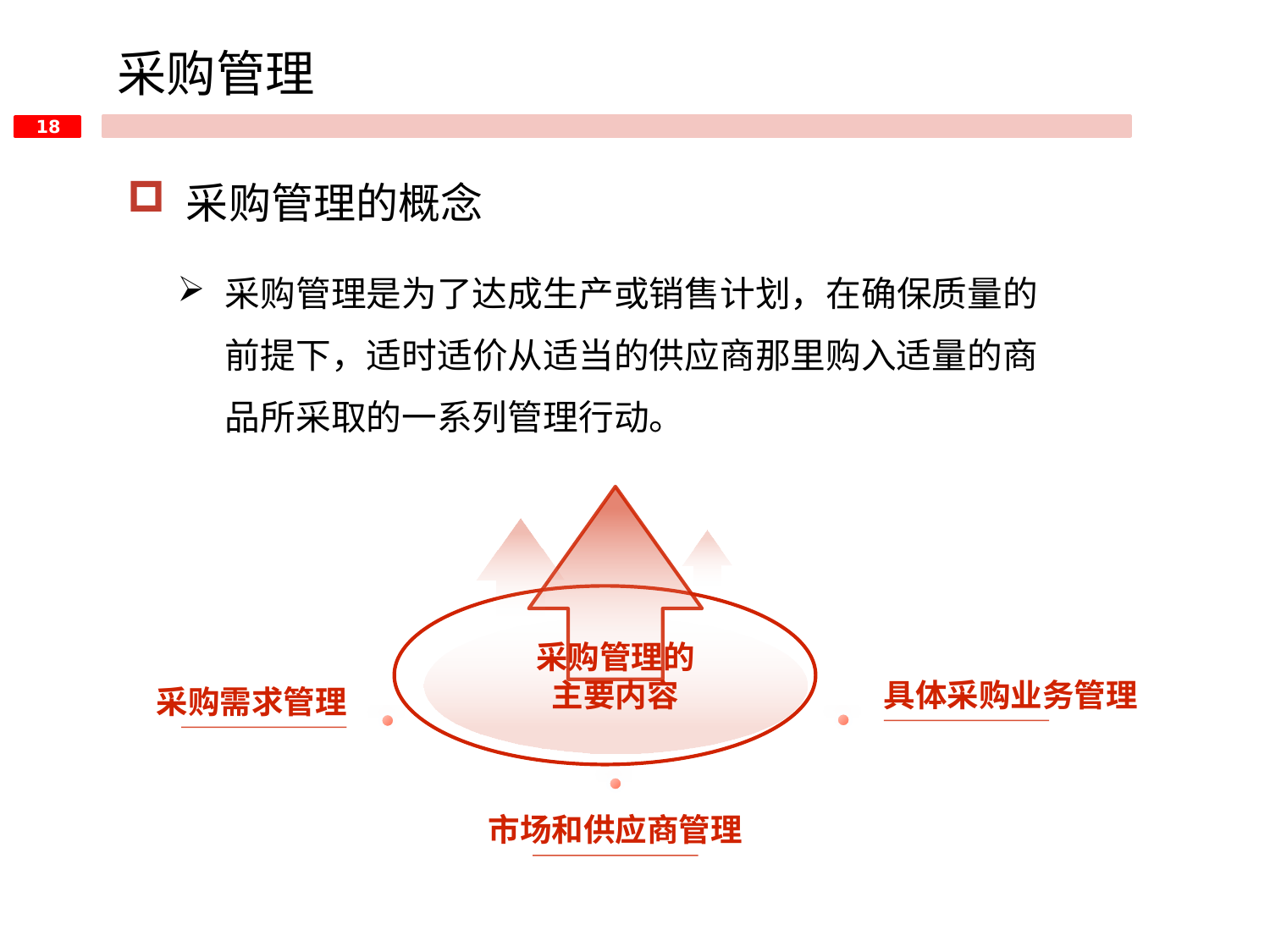

采购管理
18
 采购管理的概念
采购管理是为了达成生产或销售计划，在确保质量的前提下，适时适价从适当的供应商那里购入适量的商品所采取的一系列管理行动。

采购管理的
主要内容
具体采购业务管理
采购需求管理

市场和供应商管理